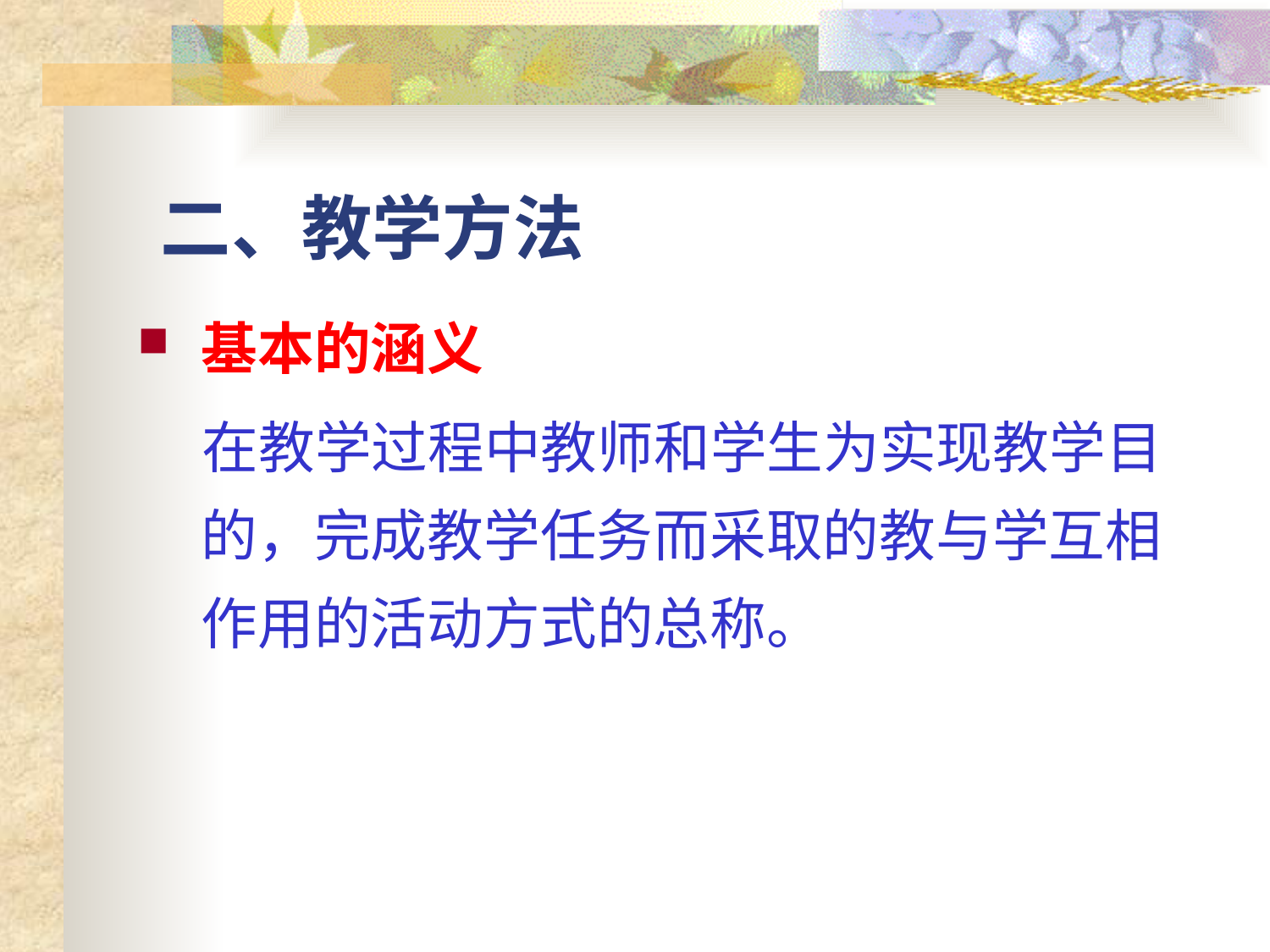

# 二、教学方法
基本的涵义
    在教学过程中教师和学生为实现教学目的，完成教学任务而采取的教与学互相作用的活动方式的总称。